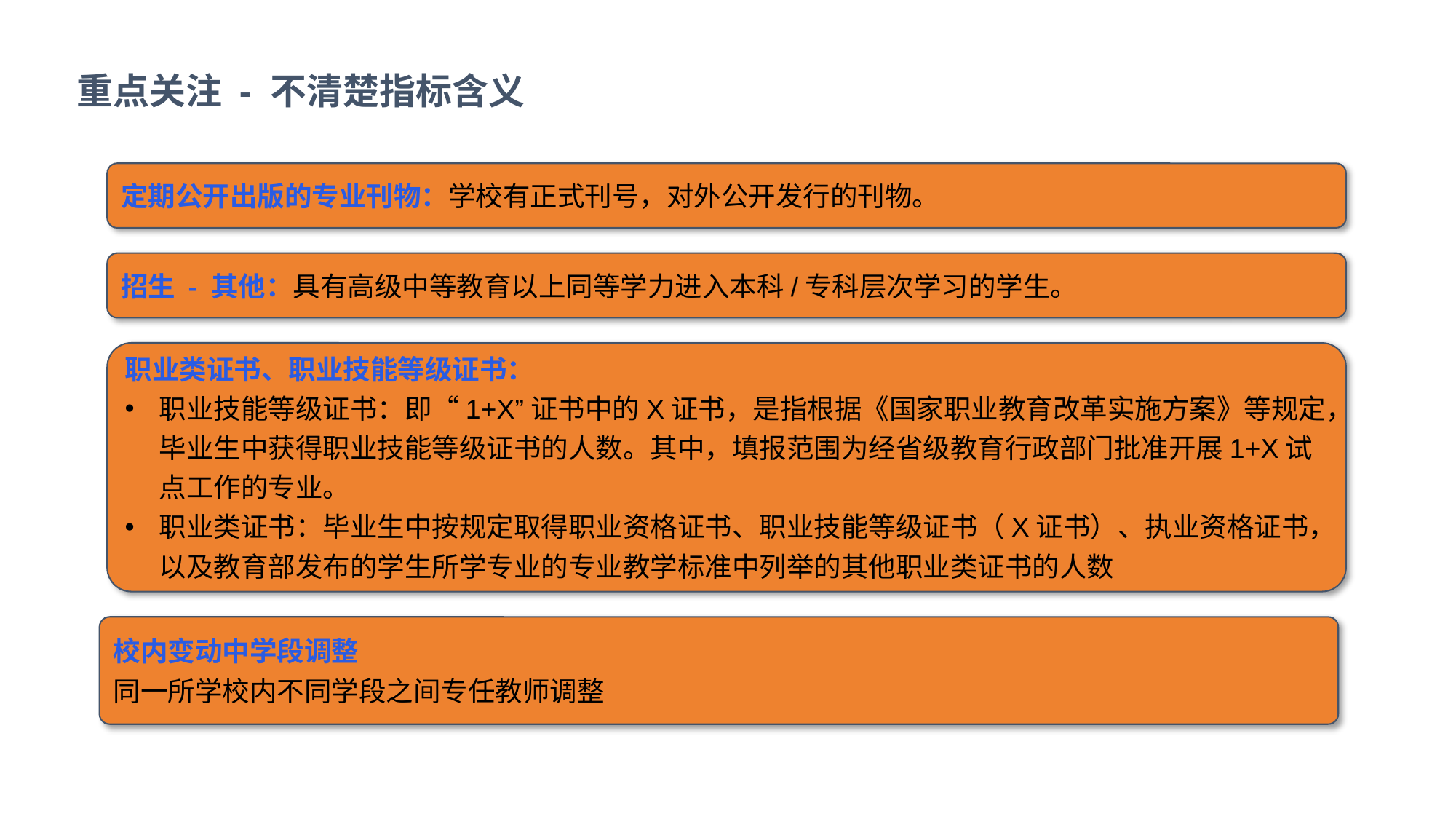

重点关注 - 不清楚指标含义
定期公开出版的专业刊物：学校有正式刊号，对外公开发行的刊物。
招生 - 其他：具有高级中等教育以上同等学力进入本科/专科层次学习的学生。
职业类证书、职业技能等级证书：
职业技能等级证书：即“1+X”证书中的X证书，是指根据《国家职业教育改革实施方案》等规定，毕业生中获得职业技能等级证书的人数。其中，填报范围为经省级教育行政部门批准开展1+X试点工作的专业。
职业类证书：毕业生中按规定取得职业资格证书、职业技能等级证书（X证书）、执业资格证书，以及教育部发布的学生所学专业的专业教学标准中列举的其他职业类证书的人数
校内变动中学段调整
同一所学校内不同学段之间专任教师调整